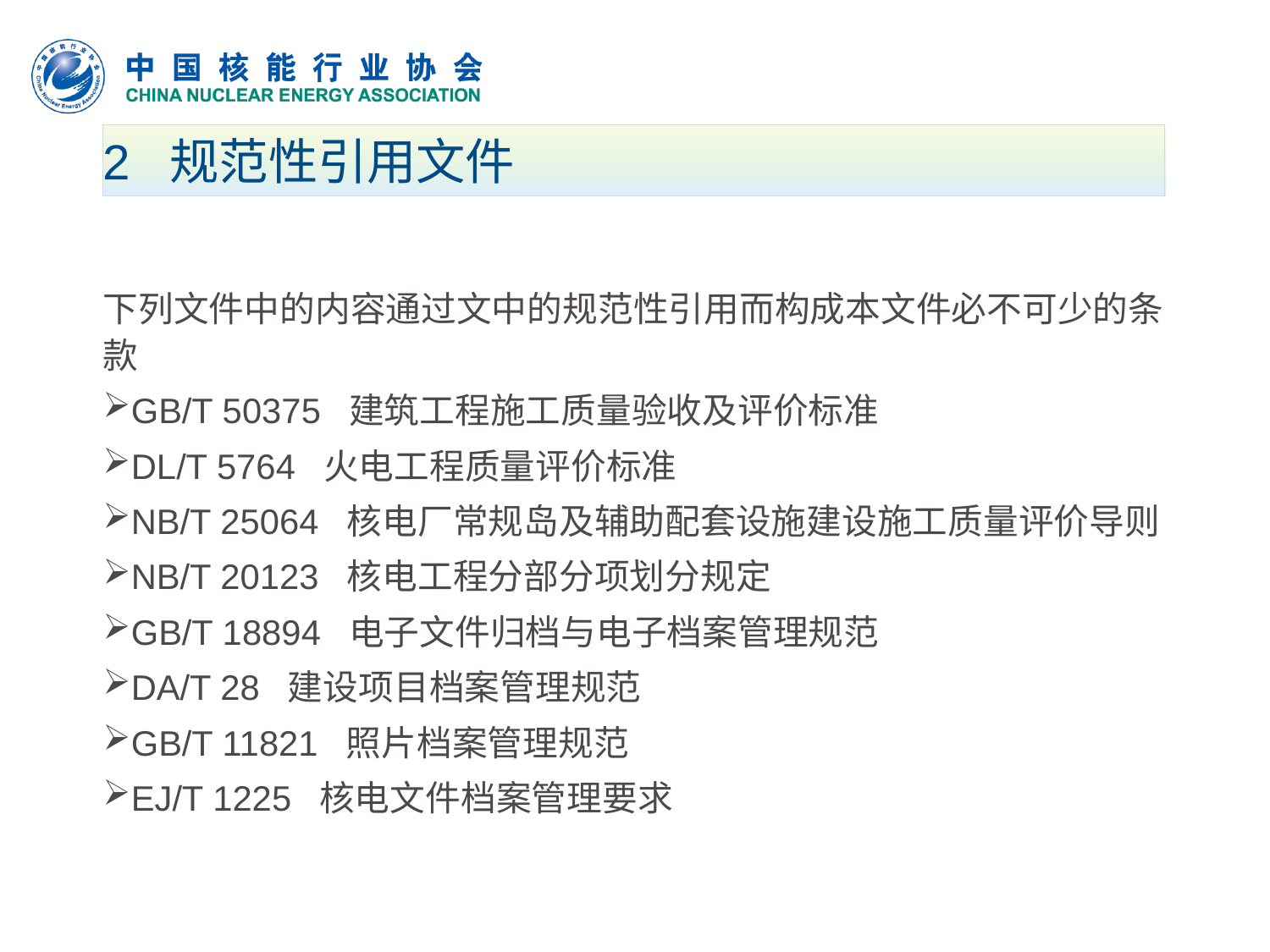

# 2  规范性引用文件
下列文件中的内容通过文中的规范性引用而构成本文件必不可少的条款
GB/T 50375  建筑工程施工质量验收及评价标准
DL/T 5764  火电工程质量评价标准
NB/T 25064  核电厂常规岛及辅助配套设施建设施工质量评价导则
NB/T 20123  核电工程分部分项划分规定
GB/T 18894  电子文件归档与电子档案管理规范
DA/T 28  建设项目档案管理规范
GB/T 11821  照片档案管理规范
EJ/T 1225  核电文件档案管理要求